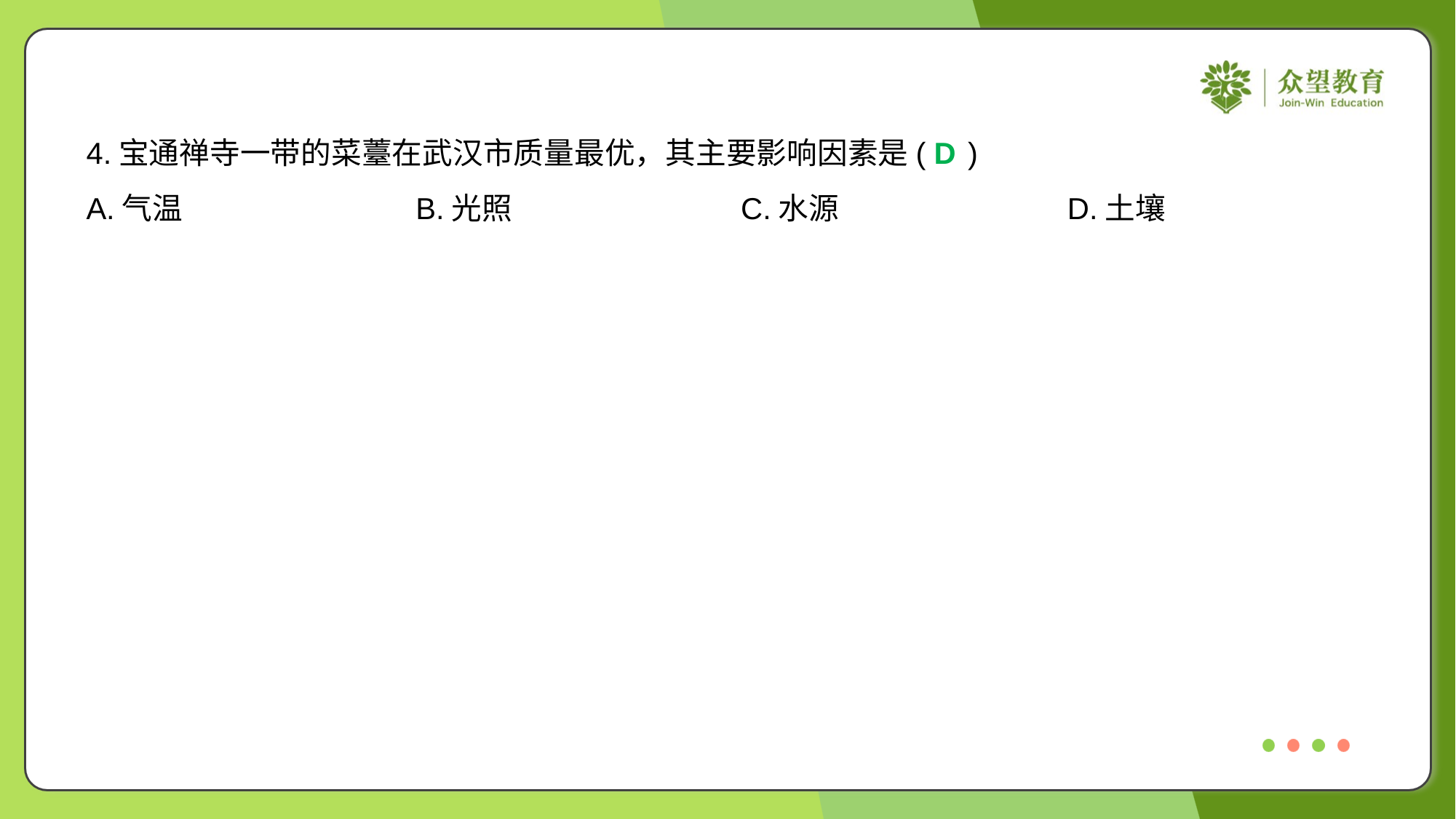

4.宝通禅寺一带的菜薹在武汉市质量最优，其主要影响因素是(     )
D
A.气温	B.光照	C.水源	D.土壤